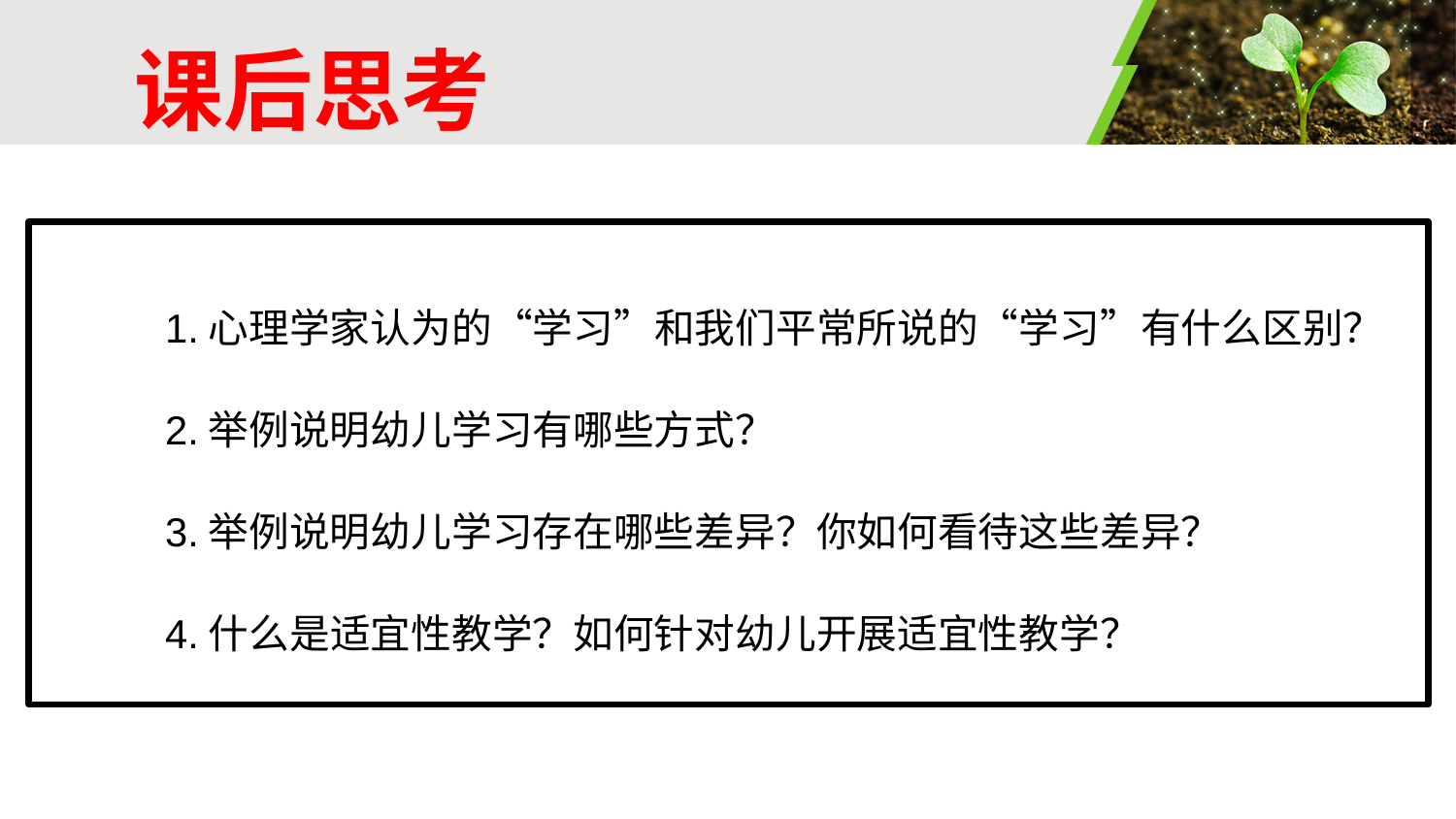

课后思考

1.心理学家认为的“学习”和我们平常所说的“学习”有什么区别？
2.举例说明幼儿学习有哪些方式？
3.举例说明幼儿学习存在哪些差异？你如何看待这些差异？
4.什么是适宜性教学？如何针对幼儿开展适宜性教学？